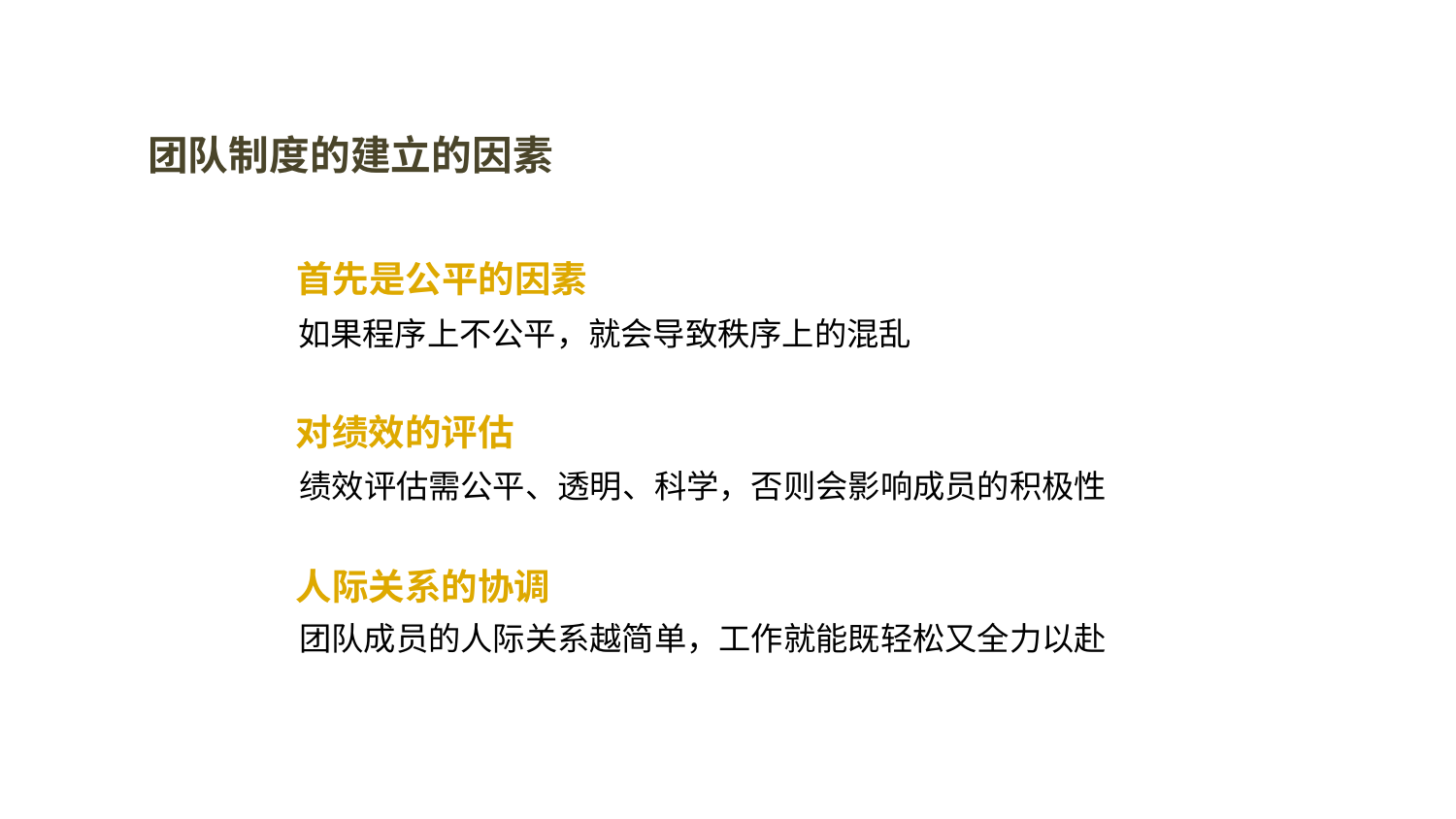

团队制度的建立的因素
首先是公平的因素
如果程序上不公平，就会导致秩序上的混乱
对绩效的评估
绩效评估需公平、透明、科学，否则会影响成员的积极性
人际关系的协调
团队成员的人际关系越简单，工作就能既轻松又全力以赴